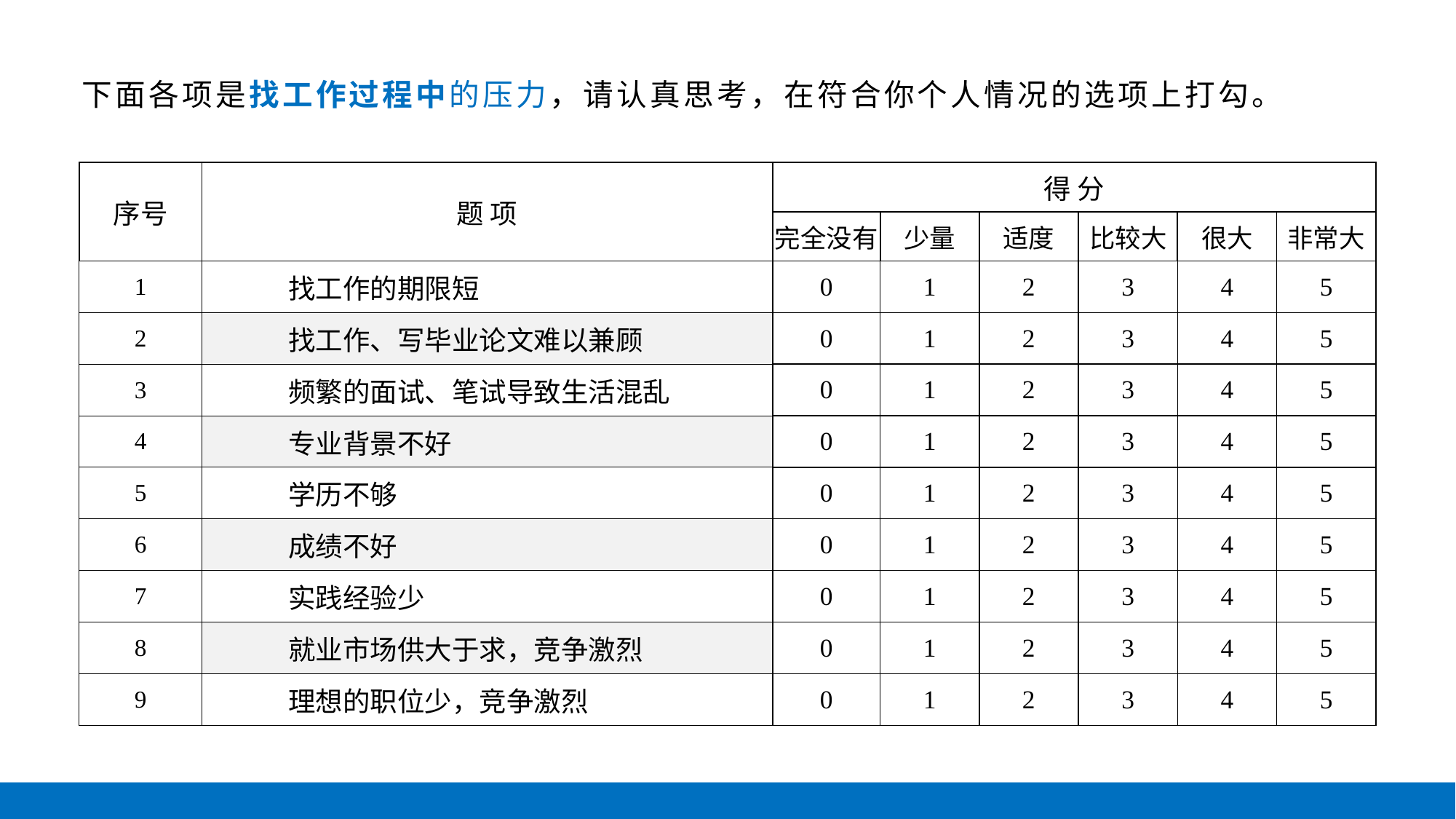

下面各项是找工作过程中的压力，请认真思考，在符合你个人情况的选项上打勾。
| 序号 | 题 项 | 得 分 |  |  |  |  |  |
| --- | --- | --- | --- | --- | --- | --- | --- |
|  |  | 完全没有 | 少量 | 适度 | 比较大 | 很大 | 非常大 |
| 1 | 找工作的期限短 | 0 | 1 | 2 | 3 | 4 | 5 |
| 2 | 找工作、写毕业论文难以兼顾 | 0 | 1 | 2 | 3 | 4 | 5 |
| 3 | 频繁的面试、笔试导致生活混乱 | 0 | 1 | 2 | 3 | 4 | 5 |
| 4 | 专业背景不好 | 0 | 1 | 2 | 3 | 4 | 5 |
| 5 | 学历不够 | 0 | 1 | 2 | 3 | 4 | 5 |
| 6 | 成绩不好 | 0 | 1 | 2 | 3 | 4 | 5 |
| 7 | 实践经验少 | 0 | 1 | 2 | 3 | 4 | 5 |
| 8 | 就业市场供大于求，竞争激烈 | 0 | 1 | 2 | 3 | 4 | 5 |
| 9 | 理想的职位少，竞争激烈 | 0 | 1 | 2 | 3 | 4 | 5 |